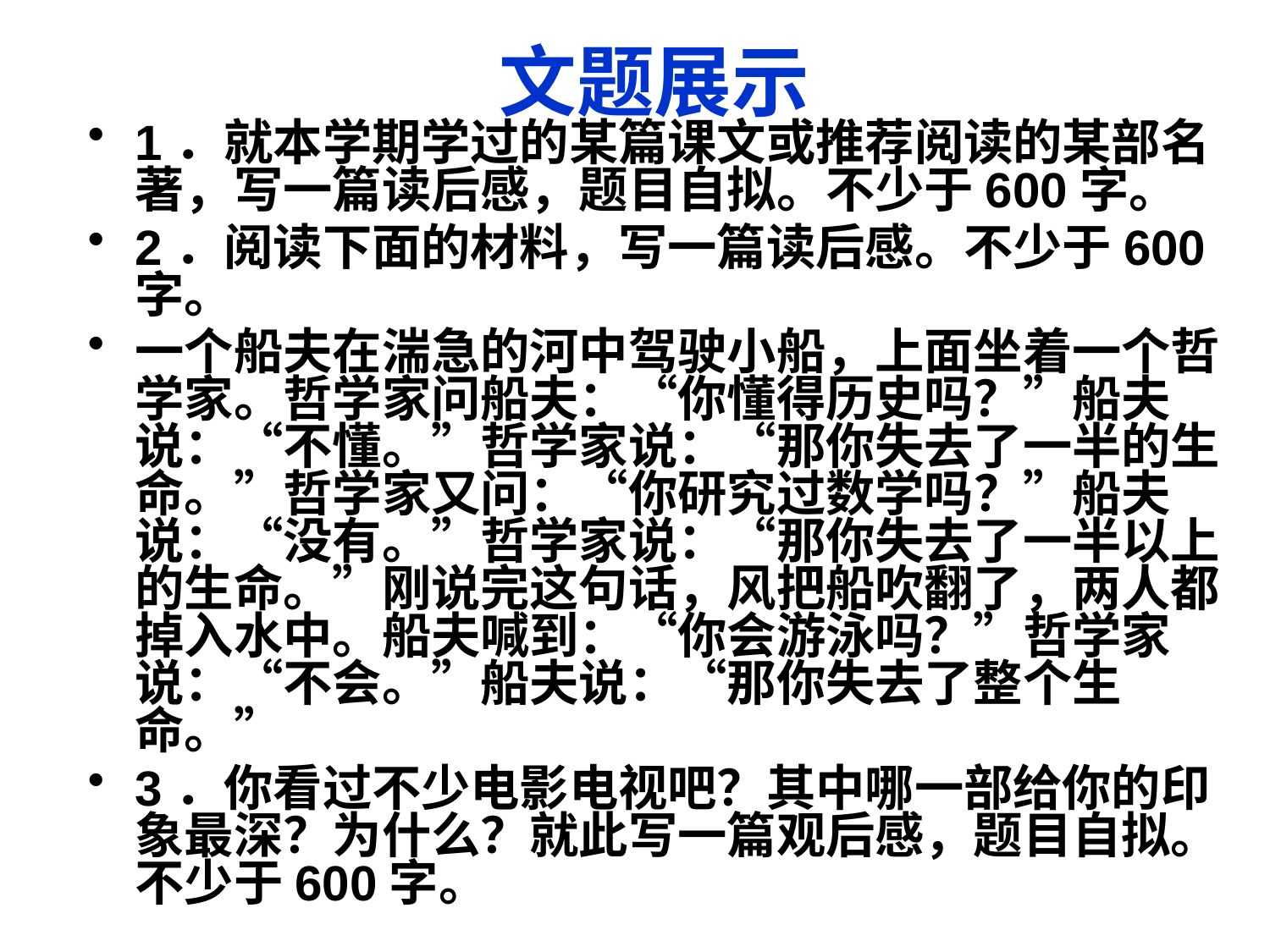

# 文题展示
1．就本学期学过的某篇课文或推荐阅读的某部名著，写一篇读后感，题目自拟。不少于600字。
2．阅读下面的材料，写一篇读后感。不少于600字。
一个船夫在湍急的河中驾驶小船，上面坐着一个哲学家。哲学家问船夫：“你懂得历史吗？”船夫说：“不懂。”哲学家说：“那你失去了一半的生命。”哲学家又问：“你研究过数学吗？”船夫说：“没有。”哲学家说：“那你失去了一半以上的生命。”刚说完这句话，风把船吹翻了，两人都掉入水中。船夫喊到：“你会游泳吗？”哲学家说：“不会。”船夫说：“那你失去了整个生命。”
3．你看过不少电影电视吧？其中哪一部给你的印象最深？为什么？就此写一篇观后感，题目自拟。不少于600字。